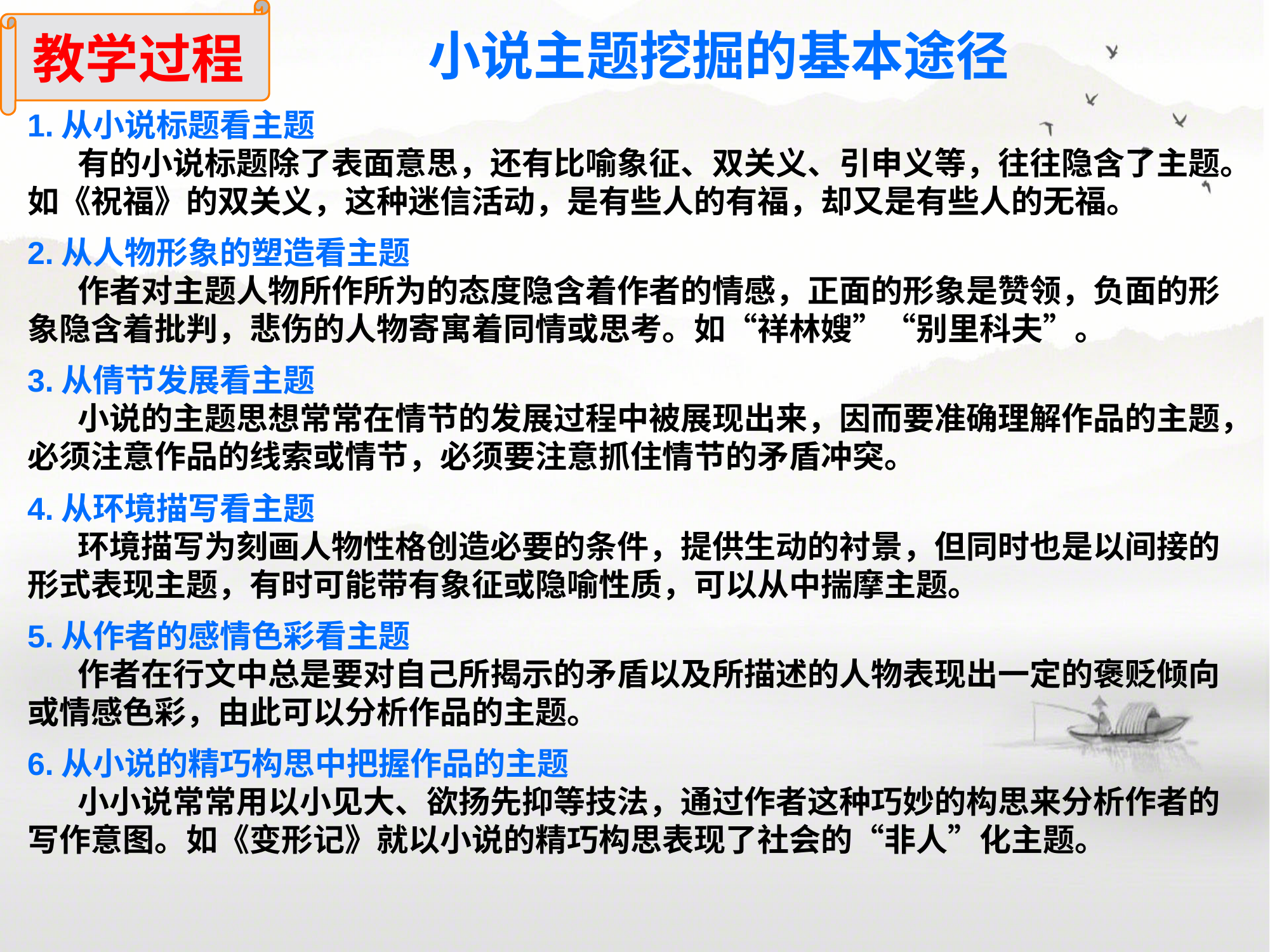

教学过程
小说主题挖掘的基本途径
1.从小说标题看主题
      有的小说标题除了表面意思，还有比喻象征、双关义、引申义等，往往隐含了主题。如《祝福》的双关义，这种迷信活动，是有些人的有福，却又是有些人的无福。
2.从人物形象的塑造看主题
      作者对主题人物所作所为的态度隐含着作者的情感，正面的形象是赞领，负面的形象隐含着批判，悲伤的人物寄寓着同情或思考。如“祥林嫂”“别里科夫”。
3.从倩节发展看主题
      小说的主题思想常常在情节的发展过程中被展现出来，因而要准确理解作品的主题，必须注意作品的线索或情节，必须要注意抓住情节的矛盾冲突。
4.从环境描写看主题
      环境描写为刻画人物性格创造必要的条件，提供生动的衬景，但同时也是以间接的形式表现主题，有时可能带有象征或隐喻性质，可以从中揣摩主题。
5.从作者的感情色彩看主题
      作者在行文中总是要对自己所揭示的矛盾以及所描述的人物表现出一定的褒贬倾向或情感色彩，由此可以分析作品的主题。
6.从小说的精巧构思中把握作品的主题
      小小说常常用以小见大、欲扬先抑等技法，通过作者这种巧妙的构思来分析作者的写作意图。如《变形记》就以小说的精巧构思表现了社会的“非人”化主题。